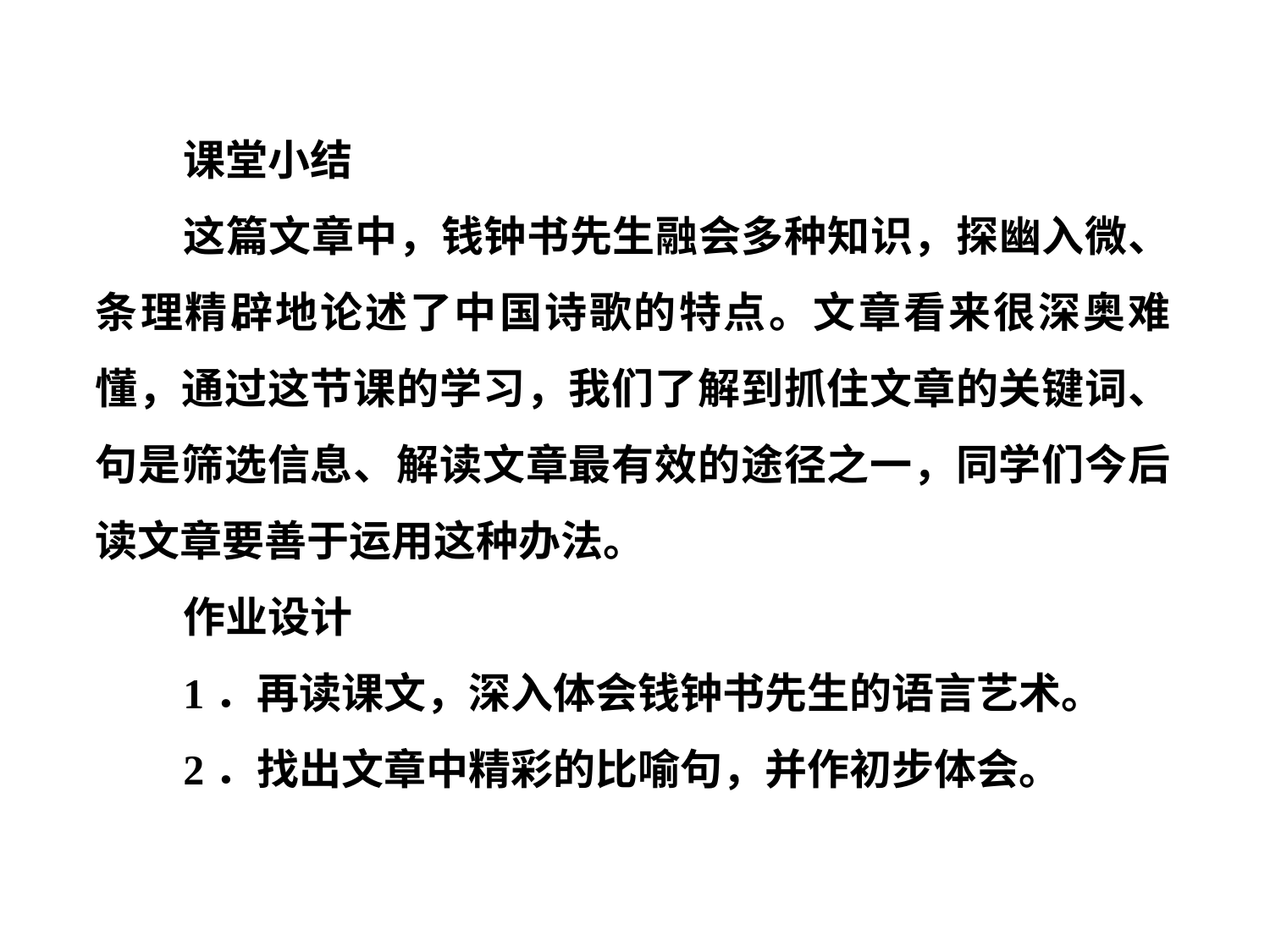

课堂小结
这篇文章中，钱钟书先生融会多种知识，探幽入微、条理精辟地论述了中国诗歌的特点。文章看来很深奥难懂，通过这节课的学习，我们了解到抓住文章的关键词、句是筛选信息、解读文章最有效的途径之一，同学们今后读文章要善于运用这种办法。
作业设计
1．再读课文，深入体会钱钟书先生的语言艺术。
2．找出文章中精彩的比喻句，并作初步体会。